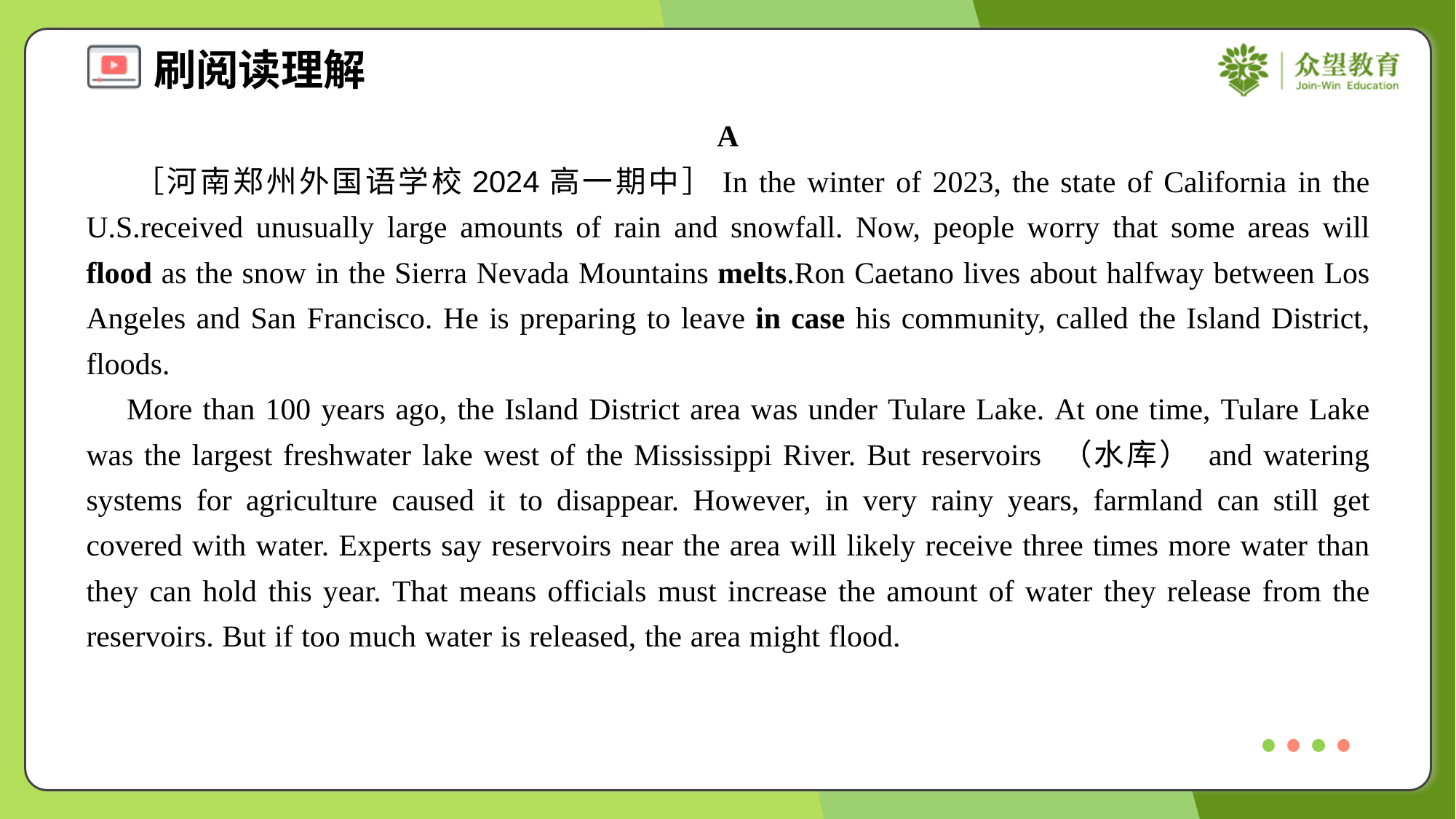

A
    ［河南郑州外国语学校2024高一期中］In the winter of 2023, the state of California in the U.S.received unusually large amounts of rain and snowfall. Now, people worry that some areas will flood as the snow in the Sierra Nevada Mountains melts.Ron Caetano lives about halfway between Los Angeles and San Francisco. He is preparing to leave in case his community, called the Island District, floods.
    More than 100 years ago, the Island District area was under Tulare Lake. At one time, Tulare Lake was the largest freshwater lake west of the Mississippi River. But reservoirs （水库） and watering systems for agriculture caused it to disappear. However, in very rainy years, farmland can still get covered with water. Experts say reservoirs near the area will likely receive three times more water than they can hold this year. That means officials must increase the amount of water they release from the reservoirs. But if too much water is released, the area might flood.